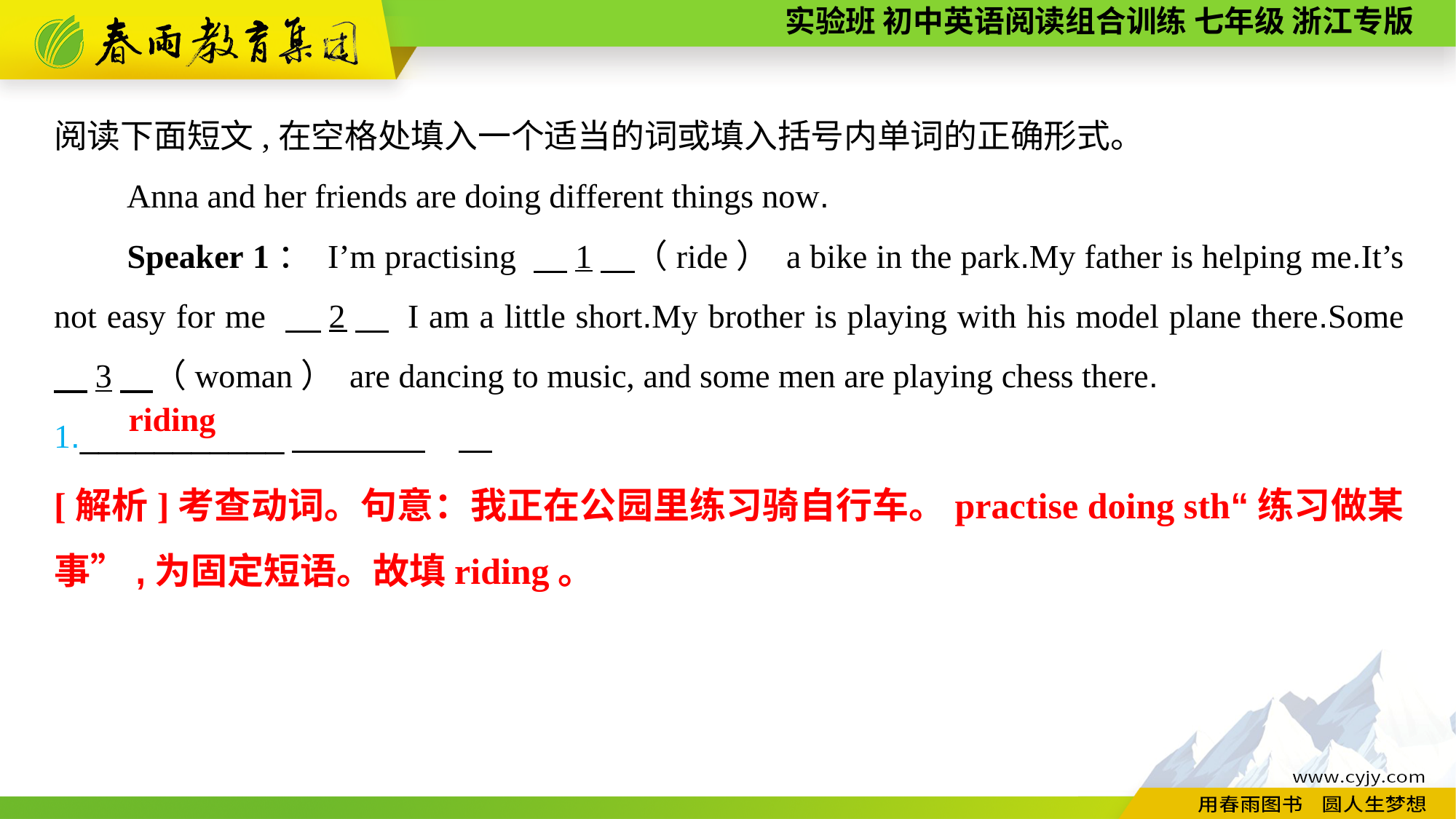

阅读下面短文,在空格处填入一个适当的词或填入括号内单词的正确形式。
Anna and her friends are doing different things now.
Speaker 1： I’m practising 　1　（ride） a bike in the park.My father is helping me.It’s not easy for me 　2　 I am a little short.My brother is playing with his model plane there.Some 　3　（woman） are dancing to music, and some men are playing chess there.
1.___________
 riding
[解析]考查动词。句意：我正在公园里练习骑自行车。practise doing sth“练习做某事”,为固定短语。故填riding。